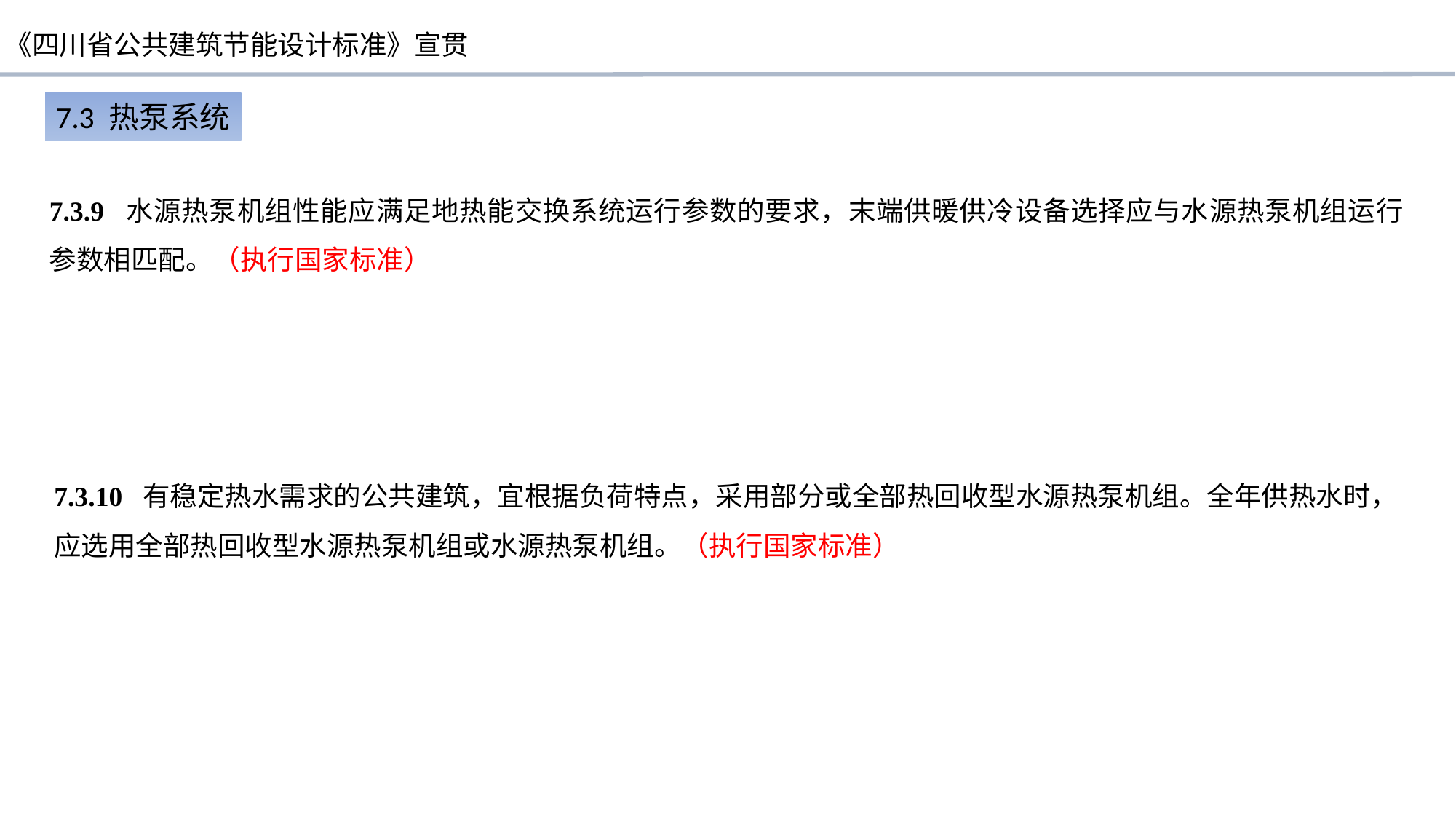

7.3 热泵系统
7.3.9  水源热泵机组性能应满足地热能交换系统运行参数的要求，末端供暖供冷设备选择应与水源热泵机组运行参数相匹配。（执行国家标准）
7.3.10  有稳定热水需求的公共建筑，宜根据负荷特点，采用部分或全部热回收型水源热泵机组。全年供热水时，应选用全部热回收型水源热泵机组或水源热泵机组。（执行国家标准）